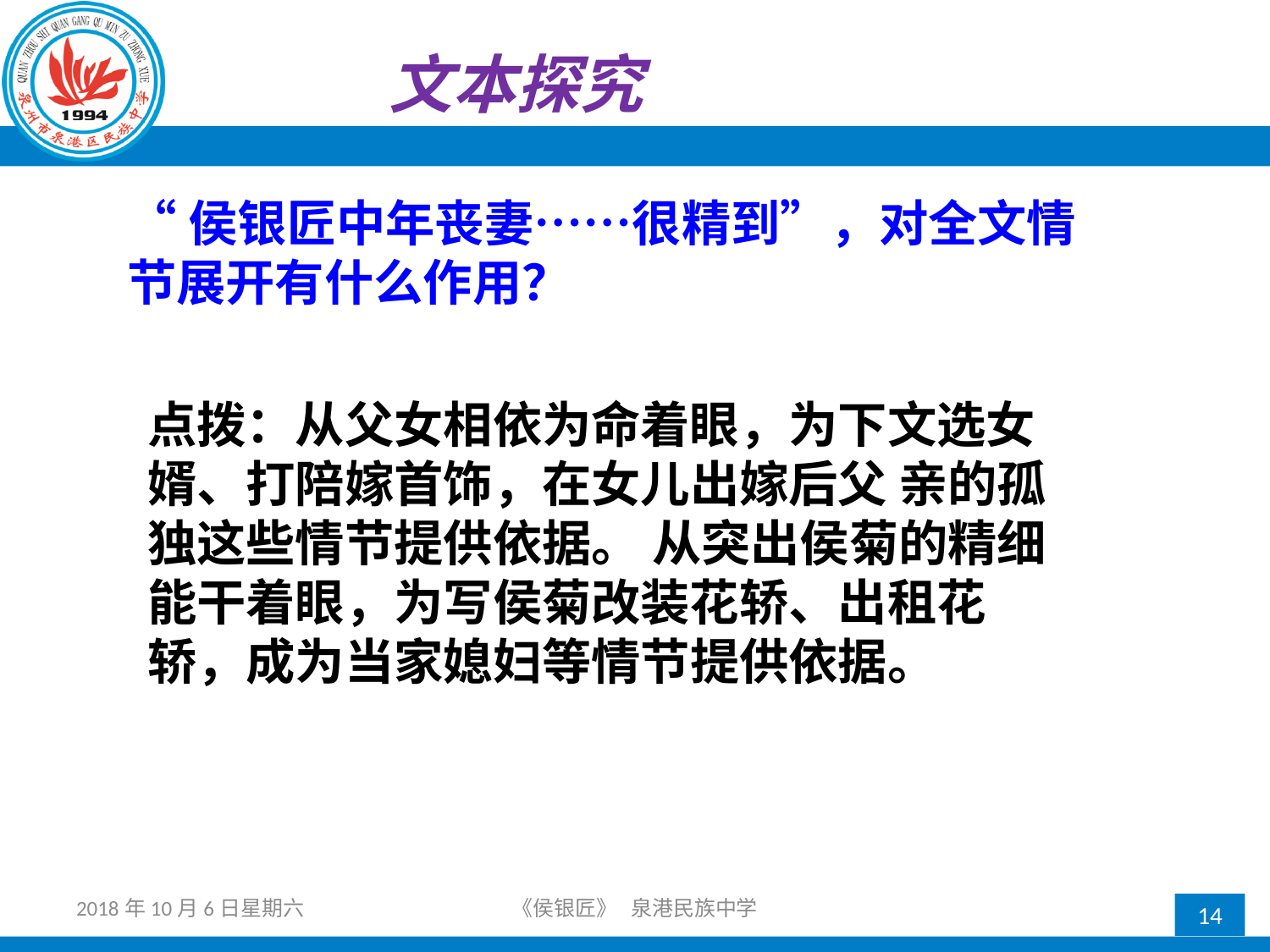

文本探究
“侯银匠中年丧妻……很精到”，对全文情节展开有什么作用？
点拨：从父女相依为命着眼，为下文选女婿、打陪嫁首饰，在女儿出嫁后父 亲的孤独这些情节提供依据。 从突出侯菊的精细能干着眼，为写侯菊改装花轿、出租花轿，成为当家媳妇等情节提供依据。
2018年10月6日星期六
《侯银匠》  泉港民族中学